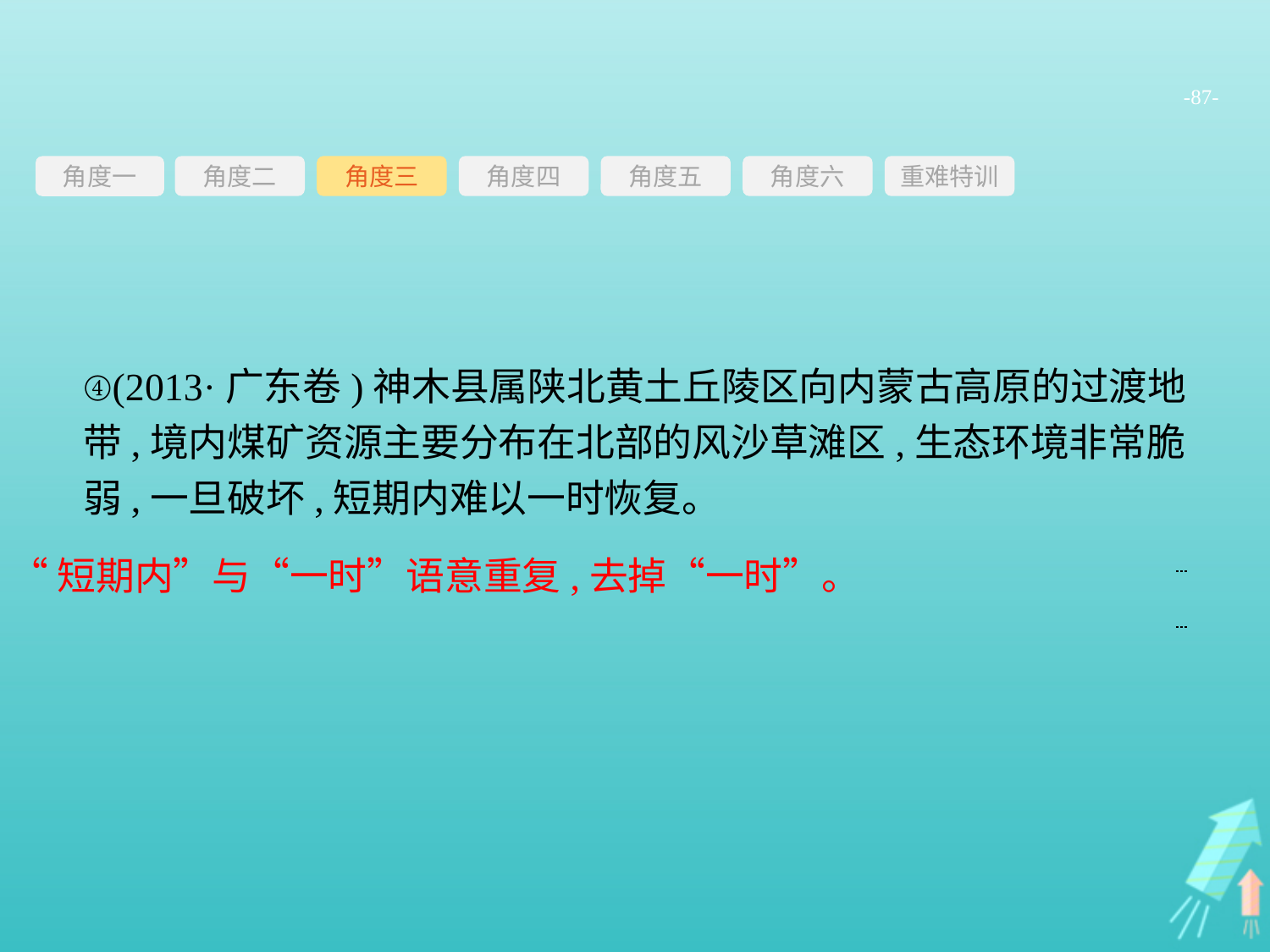

-87-
角度三
角度四
角度五
角度六
重难特训
角度二
角度一
④(2013·广东卷)神木县属陕北黄土丘陵区向内蒙古高原的过渡地带,境内煤矿资源主要分布在北部的风沙草滩区,生态环境非常脆弱,一旦破坏,短期内难以一时恢复。

“短期内”与“一时”语意重复,去掉“一时”。